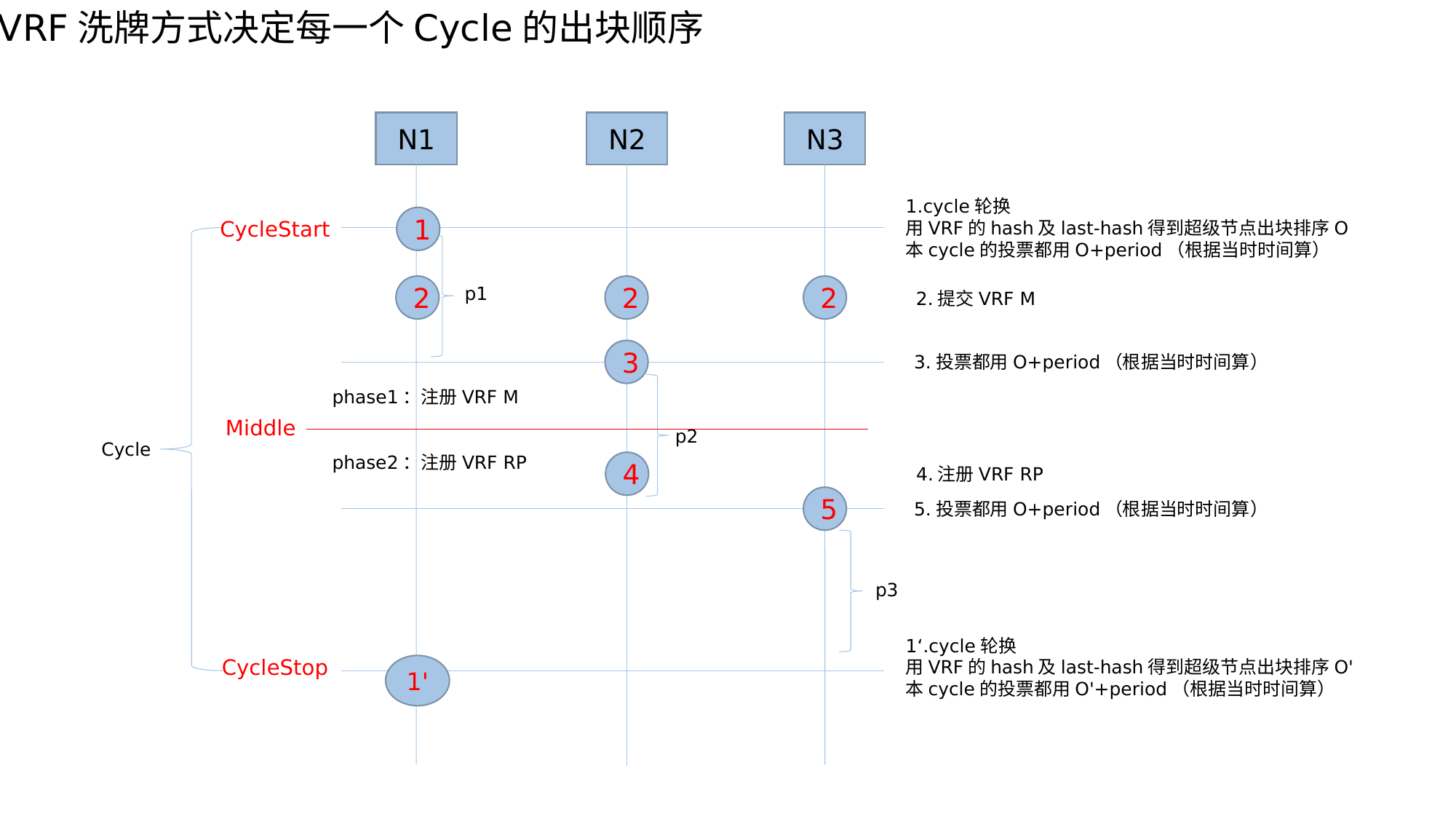

VRF洗牌方式决定每一个Cycle的出块顺序
N1
N2
N3
1.cycle轮换
用VRF的hash及last-hash得到超级节点出块排序O
本cycle的投票都用O+period（根据当时时间算）
1
CycleStart

2
2
2
p1
2.提交VRF M
3
3.投票都用O+period（根据当时时间算）

phase1：注册VRF M
Middle
p2
Cycle
phase2：注册VRF RP
4
4.注册VRF RP
5
5.投票都用O+period（根据当时时间算）

p3
1‘.cycle轮换
用VRF的hash及last-hash得到超级节点出块排序O'
本cycle的投票都用O'+period（根据当时时间算）
CycleStop
1'